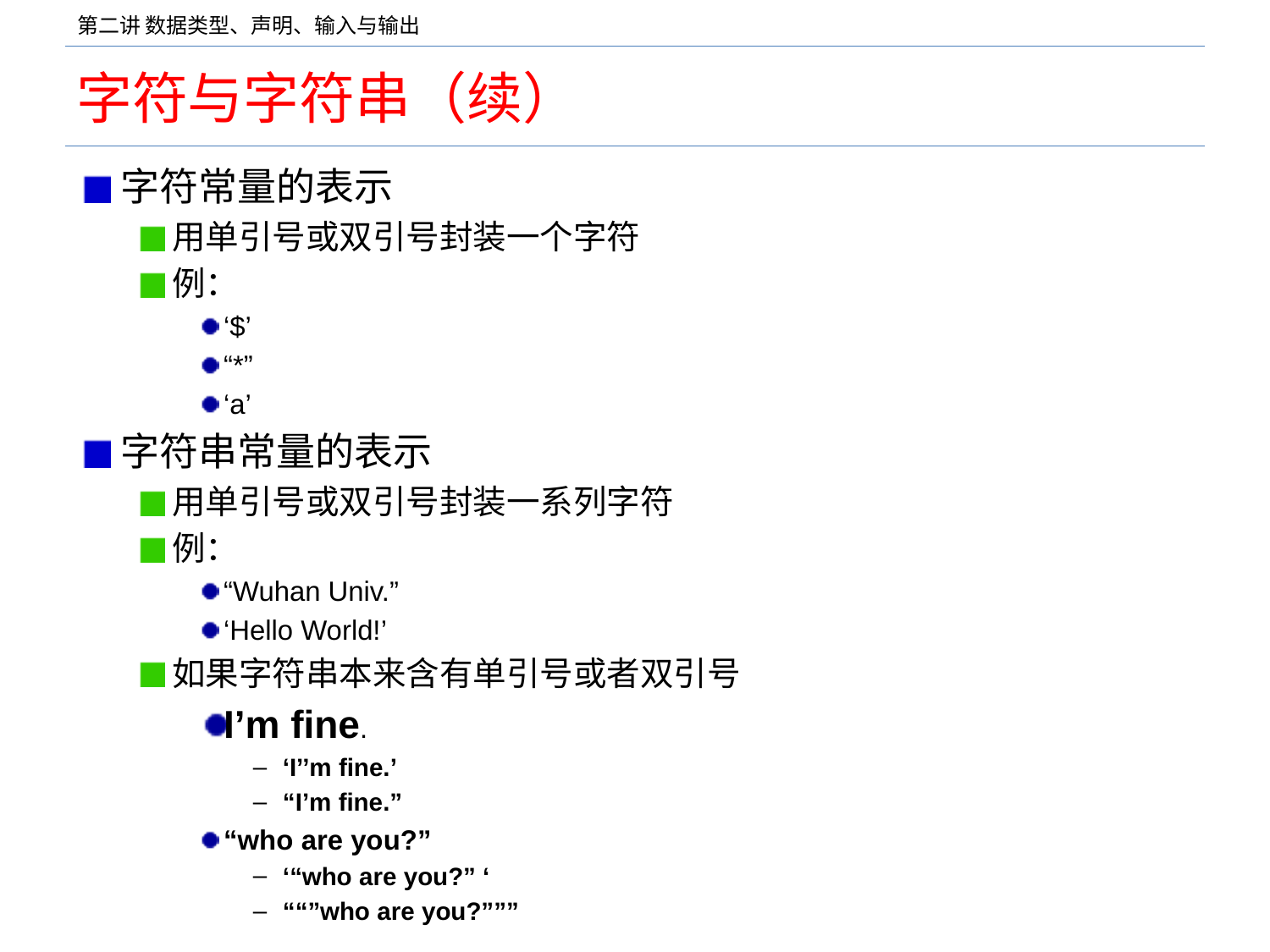

# 字符与字符串（续）
字符常量的表示
用单引号或双引号封装一个字符
例：
‘$’
“*”
‘a’
字符串常量的表示
用单引号或双引号封装一系列字符
例：
“Wuhan Univ.”
‘Hello World!’
如果字符串本来含有单引号或者双引号
I’m fine.
‘I’’m fine.’
“I’m fine.”
“who are you?”
‘“who are you?” ‘
““”who are you?”””